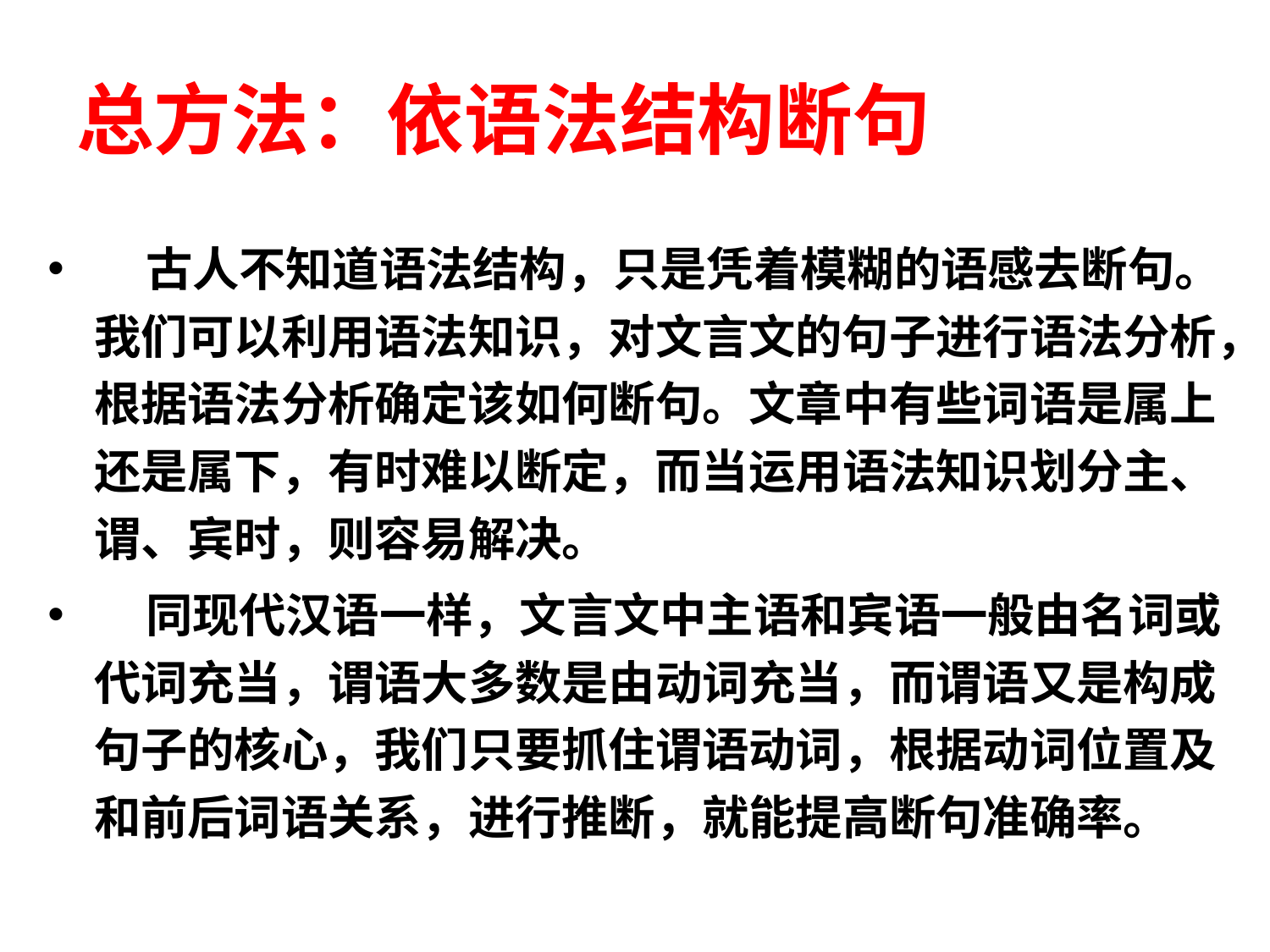

# 总方法：依语法结构断句
    古人不知道语法结构，只是凭着模糊的语感去断句。我们可以利用语法知识，对文言文的句子进行语法分析，根据语法分析确定该如何断句。文章中有些词语是属上还是属下，有时难以断定，而当运用语法知识划分主、谓、宾时，则容易解决。
    同现代汉语一样，文言文中主语和宾语一般由名词或代词充当，谓语大多数是由动词充当，而谓语又是构成句子的核心，我们只要抓住谓语动词，根据动词位置及和前后词语关系，进行推断，就能提高断句准确率。